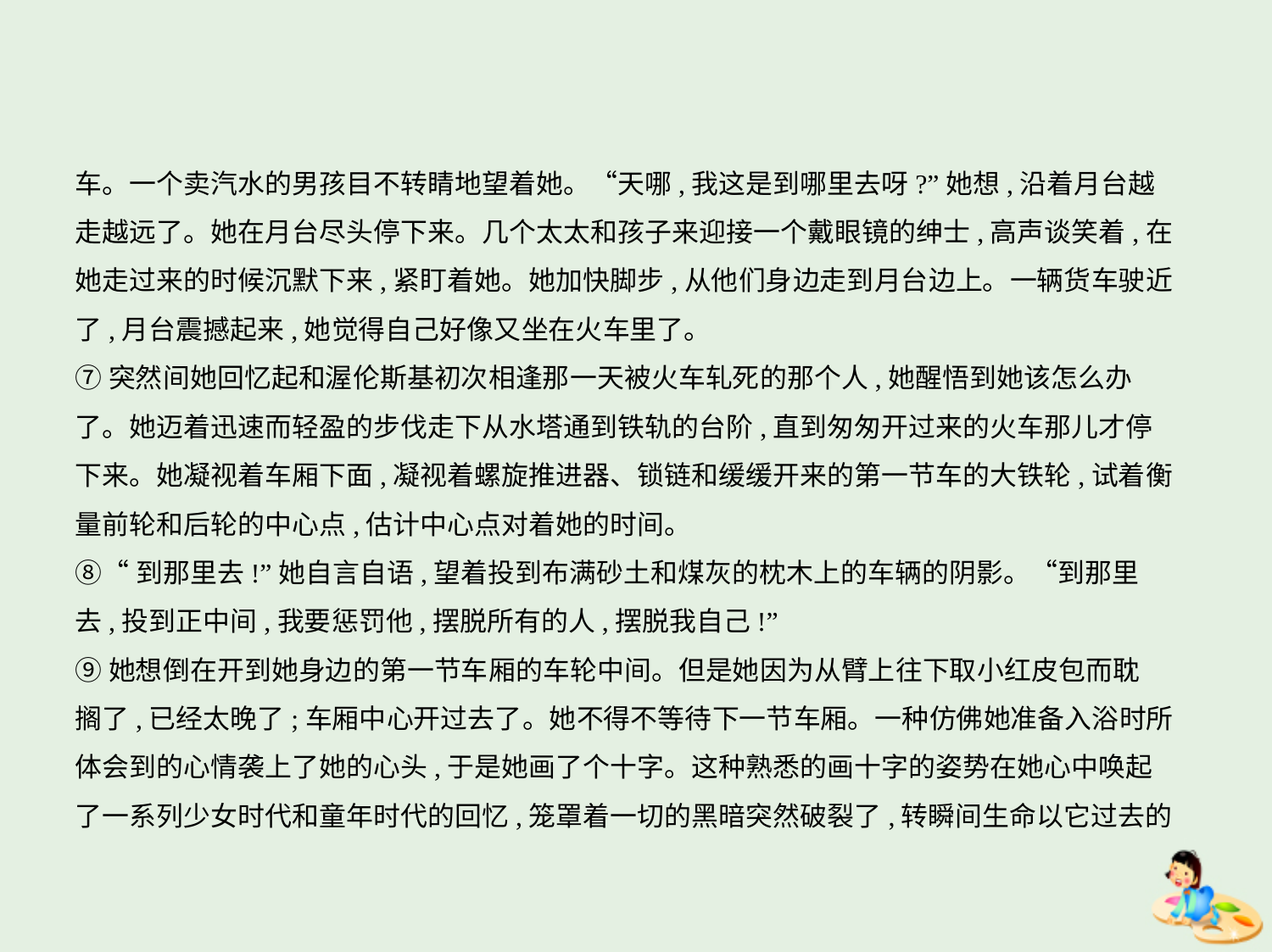

车。一个卖汽水的男孩目不转睛地望着她。“天哪,我这是到哪里去呀?”她想,沿着月台越
走越远了。她在月台尽头停下来。几个太太和孩子来迎接一个戴眼镜的绅士,高声谈笑着,在
她走过来的时候沉默下来,紧盯着她。她加快脚步,从他们身边走到月台边上。一辆货车驶近
了,月台震撼起来,她觉得自己好像又坐在火车里了。
⑦突然间她回忆起和渥伦斯基初次相逢那一天被火车轧死的那个人,她醒悟到她该怎么办
了。她迈着迅速而轻盈的步伐走下从水塔通到铁轨的台阶,直到匆匆开过来的火车那儿才停
下来。她凝视着车厢下面,凝视着螺旋推进器、锁链和缓缓开来的第一节车的大铁轮,试着衡
量前轮和后轮的中心点,估计中心点对着她的时间。
⑧“到那里去!”她自言自语,望着投到布满砂土和煤灰的枕木上的车辆的阴影。“到那里
去,投到正中间,我要惩罚他,摆脱所有的人,摆脱我自己!”
⑨她想倒在开到她身边的第一节车厢的车轮中间。但是她因为从臂上往下取小红皮包而耽
搁了,已经太晚了;车厢中心开过去了。她不得不等待下一节车厢。一种仿佛她准备入浴时所
体会到的心情袭上了她的心头,于是她画了个十字。这种熟悉的画十字的姿势在她心中唤起
了一系列少女时代和童年时代的回忆,笼罩着一切的黑暗突然破裂了,转瞬间生命以它过去的